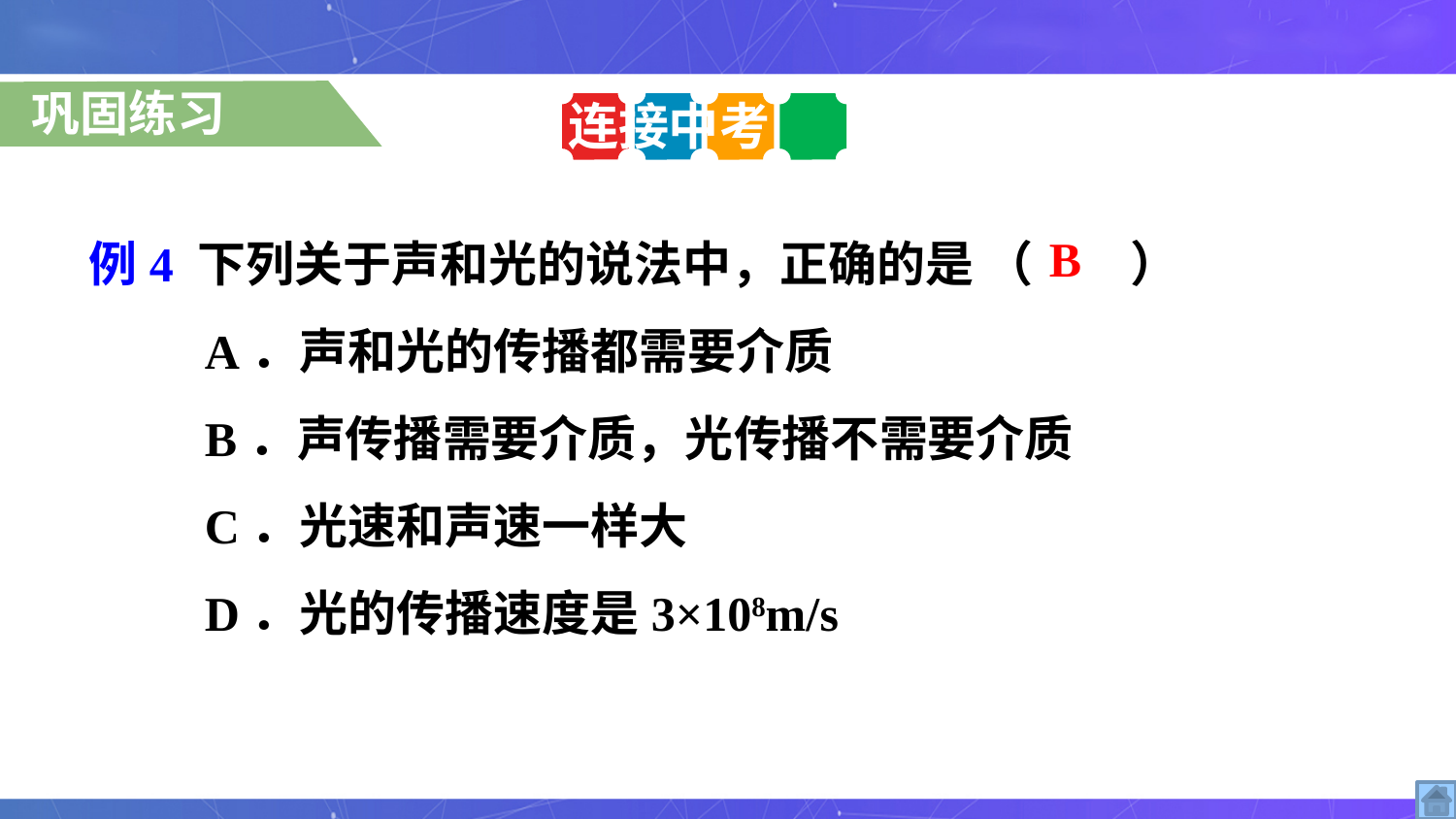

巩固练习

连接中考

例4 下列关于声和光的说法中，正确的是 （　　）
A．声和光的传播都需要介质
B．声传播需要介质，光传播不需要介质
C．光速和声速一样大
D．光的传播速度是3×108m/s
B